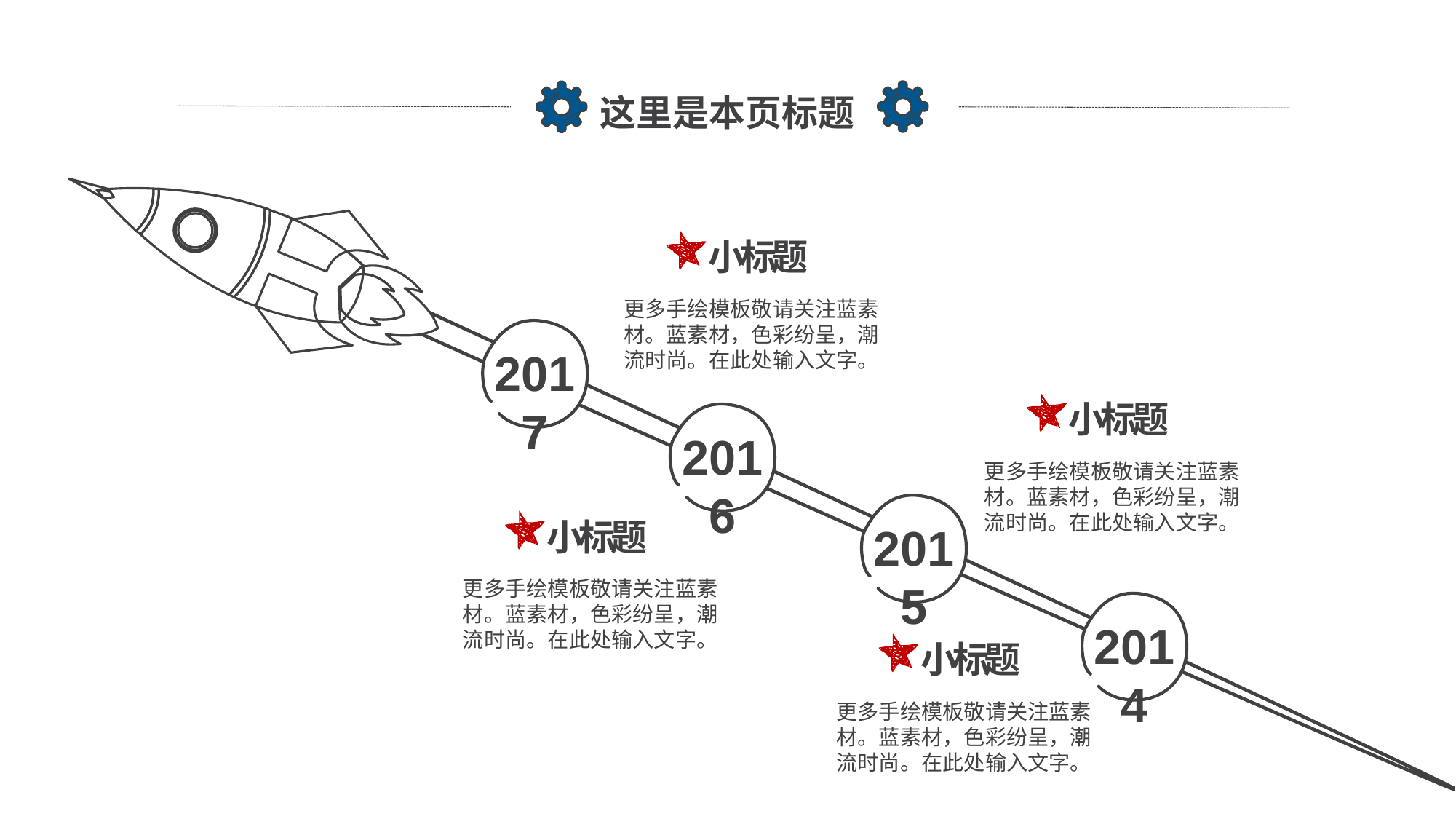

这里是本页标题

小标题

更多手绘模板敬请关注蓝素材。蓝素材，色彩纷呈，潮流时尚。在此处输入文字。

2017
小标题

2016
更多手绘模板敬请关注蓝素材。蓝素材，色彩纷呈，潮流时尚。在此处输入文字。

小标题

2015
更多手绘模板敬请关注蓝素材。蓝素材，色彩纷呈，潮流时尚。在此处输入文字。

2014
小标题

更多手绘模板敬请关注蓝素材。蓝素材，色彩纷呈，潮流时尚。在此处输入文字。